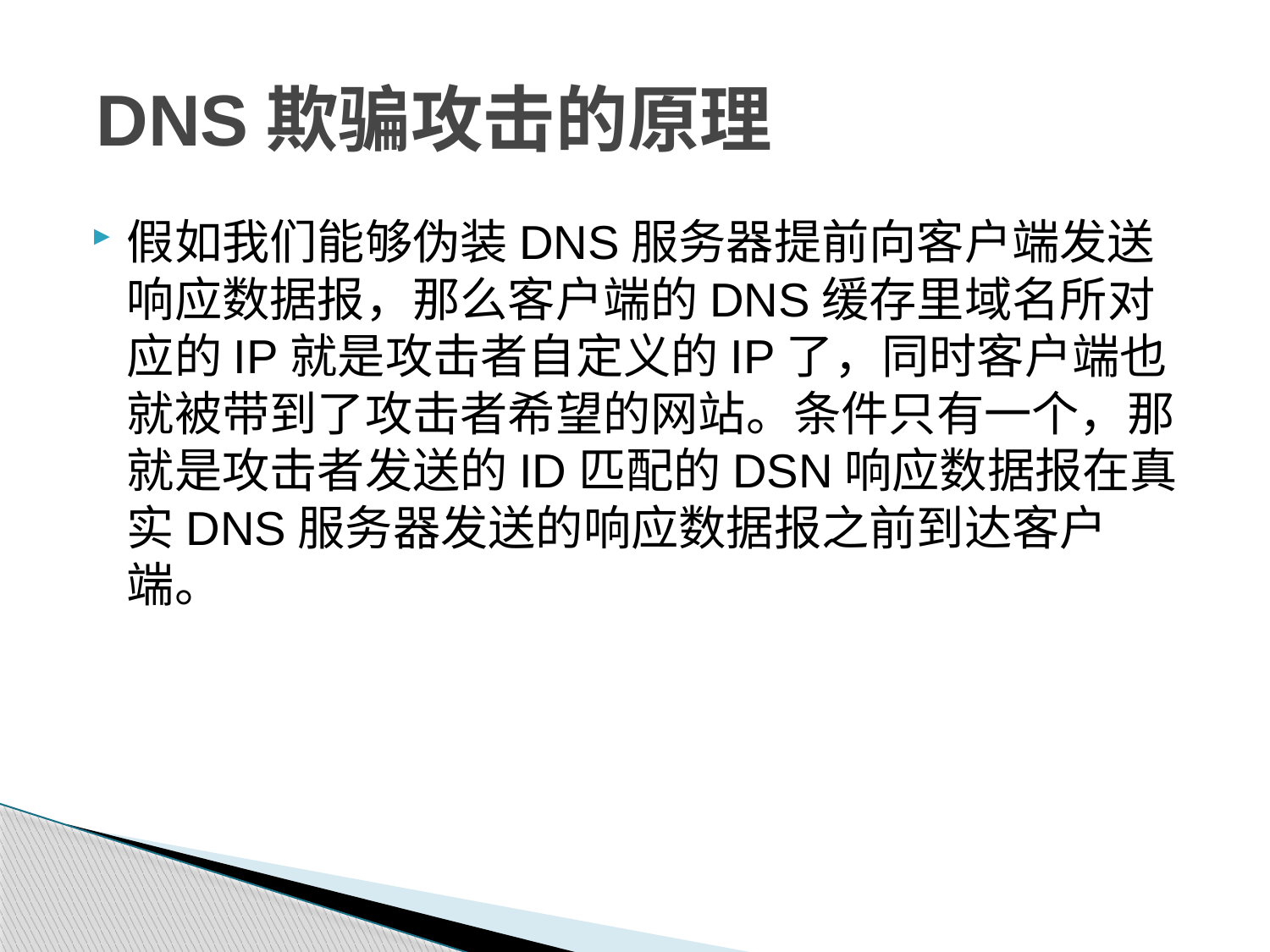

# DNS欺骗攻击的原理
假如我们能够伪装DNS服务器提前向客户端发送响应数据报，那么客户端的DNS缓存里域名所对应的IP就是攻击者自定义的IP了，同时客户端也就被带到了攻击者希望的网站。条件只有一个，那就是攻击者发送的ID匹配的DSN响应数据报在真实DNS服务器发送的响应数据报之前到达客户端。